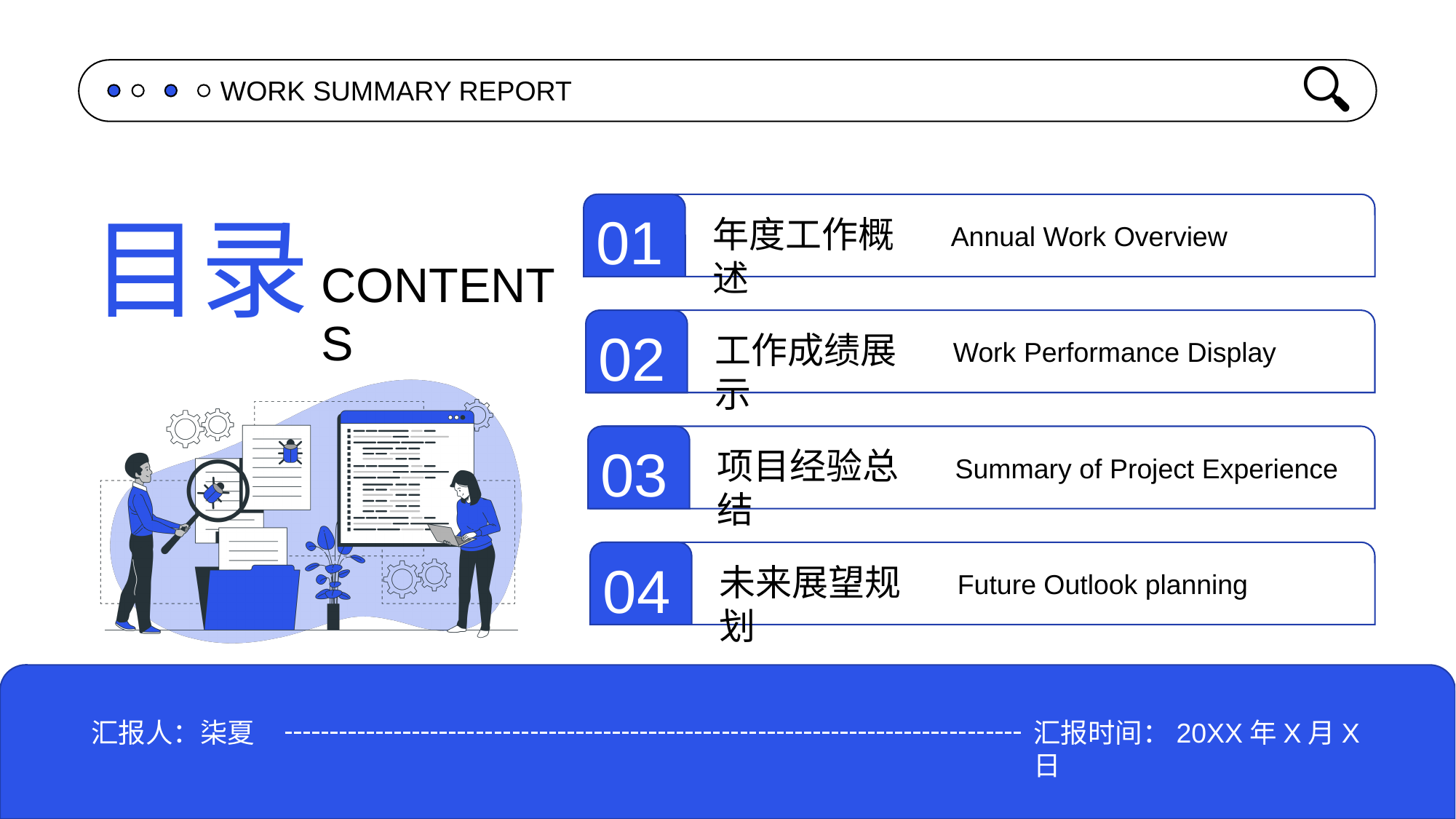

01
年度工作概述
Annual Work Overview

02
工作成绩展示
Work Performance Display

03
项目经验总结
Summary of Project Experience

04
未来展望规划
Future Outlook planning
汇报人：柒夏
汇报时间：20XX年X月X日